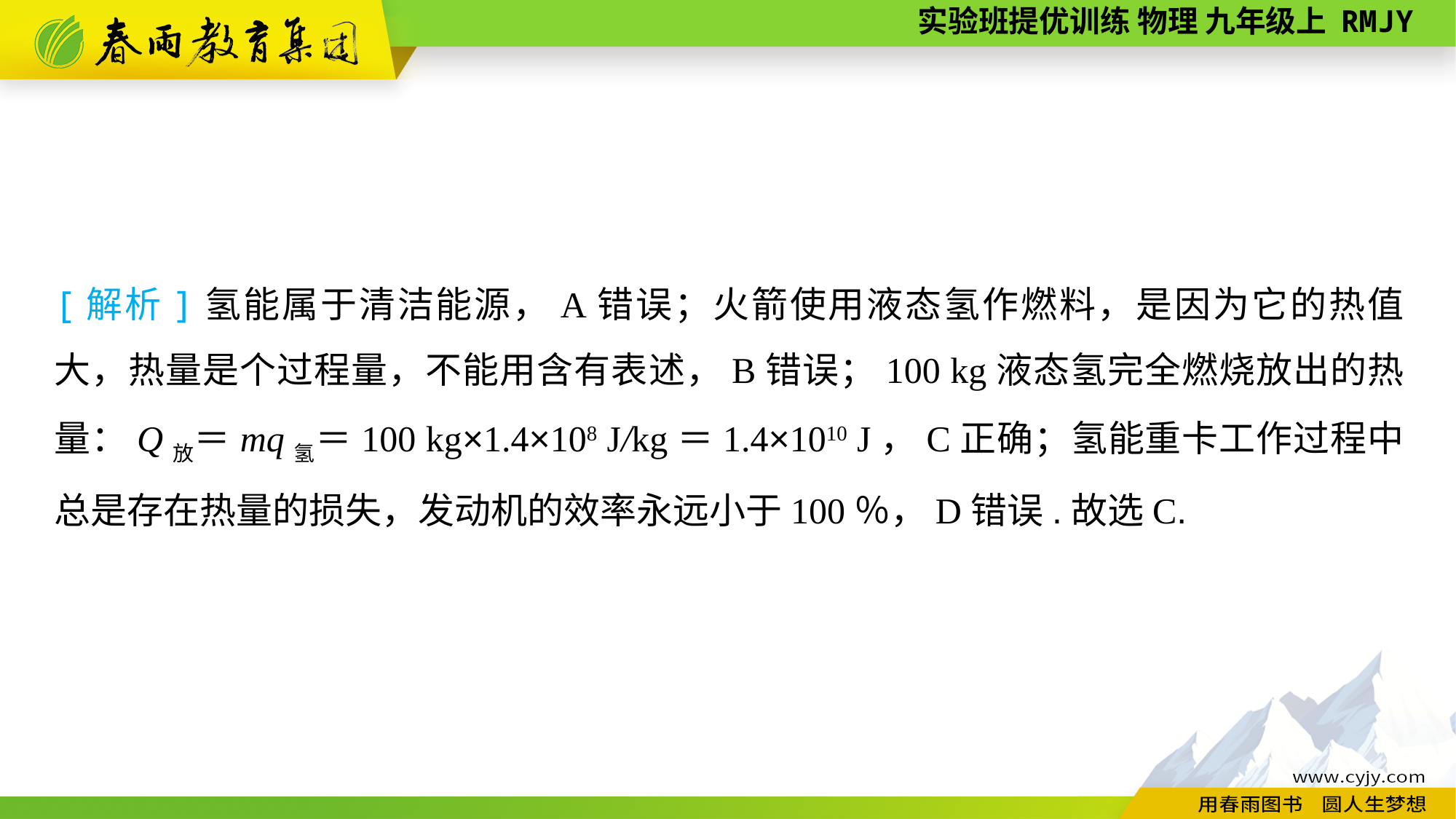

[解析]氢能属于清洁能源，A错误；火箭使用液态氢作燃料，是因为它的热值大，热量是个过程量，不能用含有表述，B错误；100 kg液态氢完全燃烧放出的热量：Q放＝mq氢＝100 kg×1.4×108 J/kg＝1.4×1010 J，C正确；氢能重卡工作过程中总是存在热量的损失，发动机的效率永远小于100％，D错误.故选C.